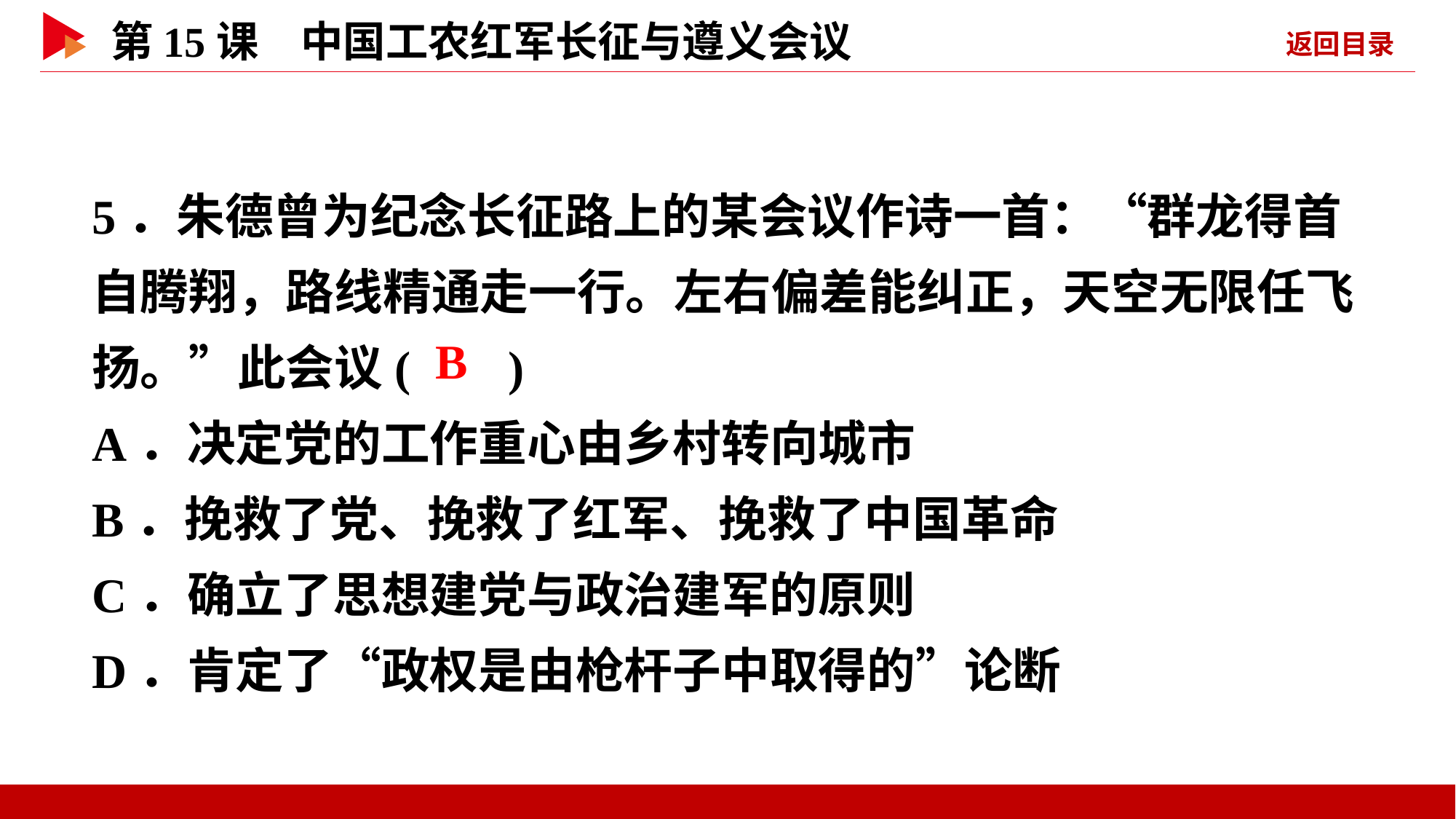

5．朱德曾为纪念长征路上的某会议作诗一首：“群龙得首自腾翔，路线精通走一行。左右偏差能纠正，天空无限任飞扬。”此会议(        )
A．决定党的工作重心由乡村转向城市
B．挽救了党、挽救了红军、挽救了中国革命
C．确立了思想建党与政治建军的原则
D．肯定了“政权是由枪杆子中取得的”论断
   B